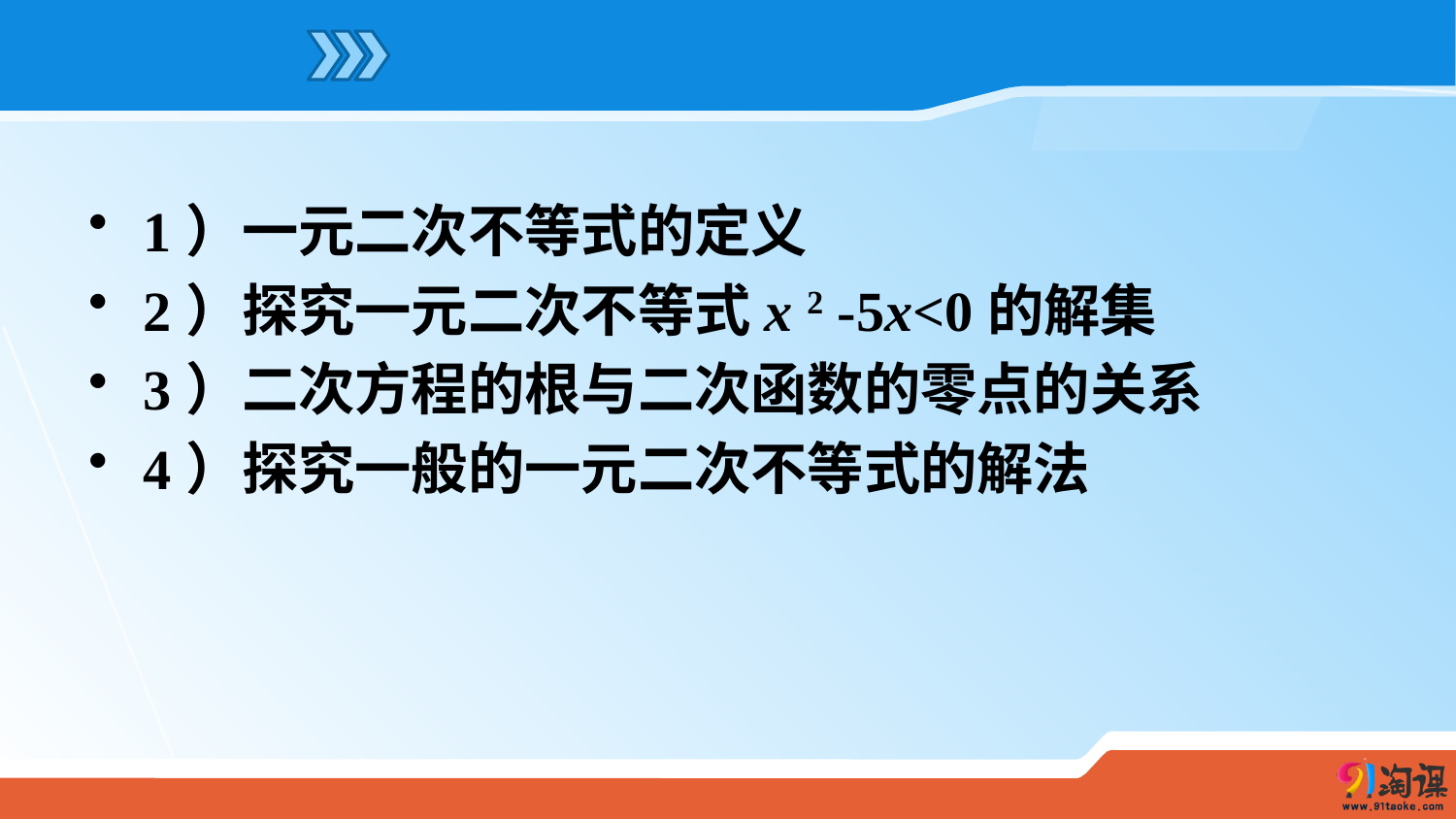

1）一元二次不等式的定义
2）探究一元二次不等式x 2 -5x<0的解集
3）二次方程的根与二次函数的零点的关系
4）探究一般的一元二次不等式的解法